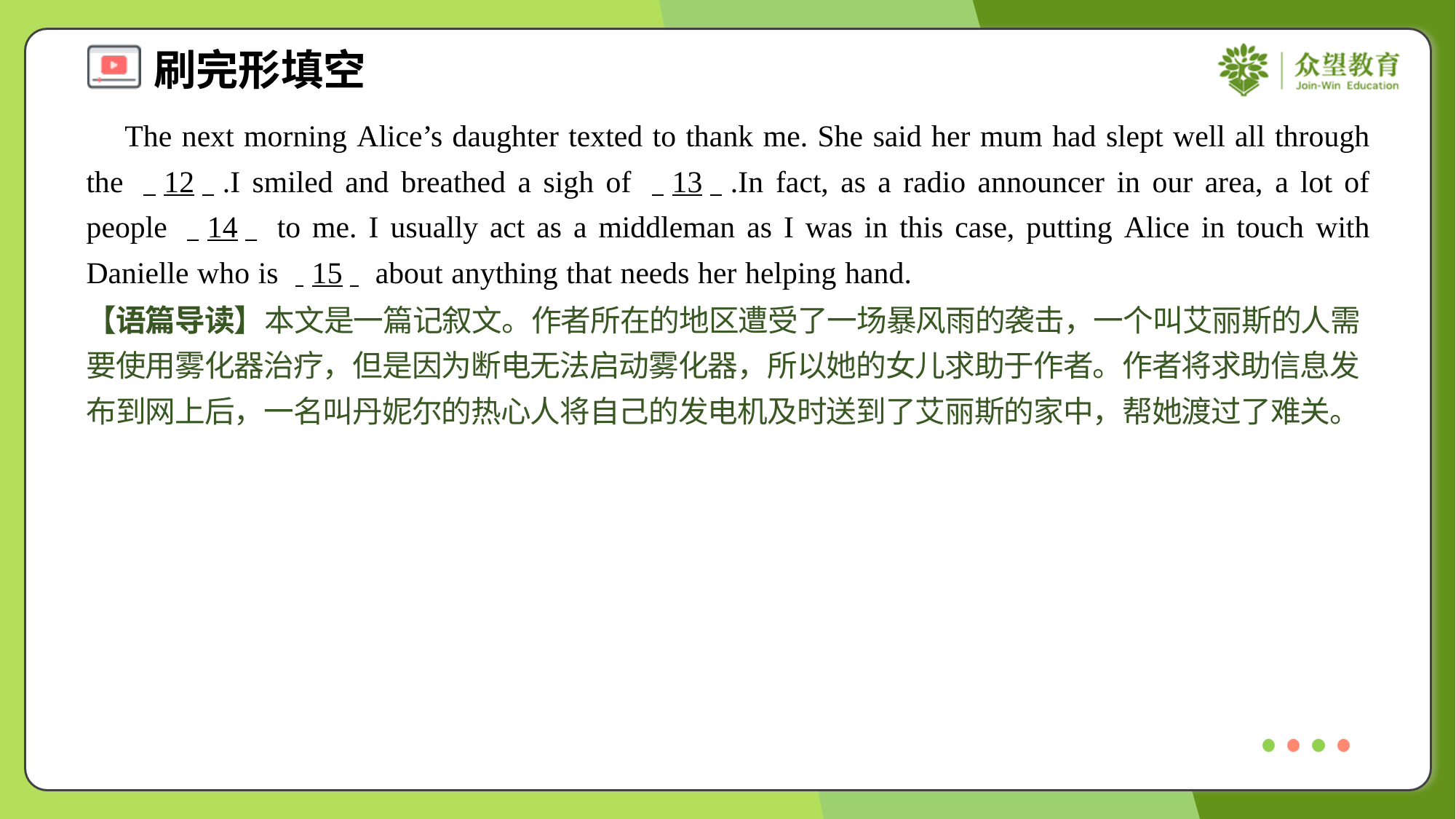

The next morning Alice’s daughter texted to thank me. She said her mum had slept well all through the . .12. ..I smiled and breathed a sigh of . .13. ..In fact, as a radio announcer in our area, a lot of people . .14. . to me. I usually act as a middleman as I was in this case, putting Alice in touch with Danielle who is . .15. . about anything that needs her helping hand.
【语篇导读】本文是一篇记叙文。作者所在的地区遭受了一场暴风雨的袭击，一个叫艾丽斯的人需要使用雾化器治疗，但是因为断电无法启动雾化器，所以她的女儿求助于作者。作者将求助信息发布到网上后，一名叫丹妮尔的热心人将自己的发电机及时送到了艾丽斯的家中，帮她渡过了难关。